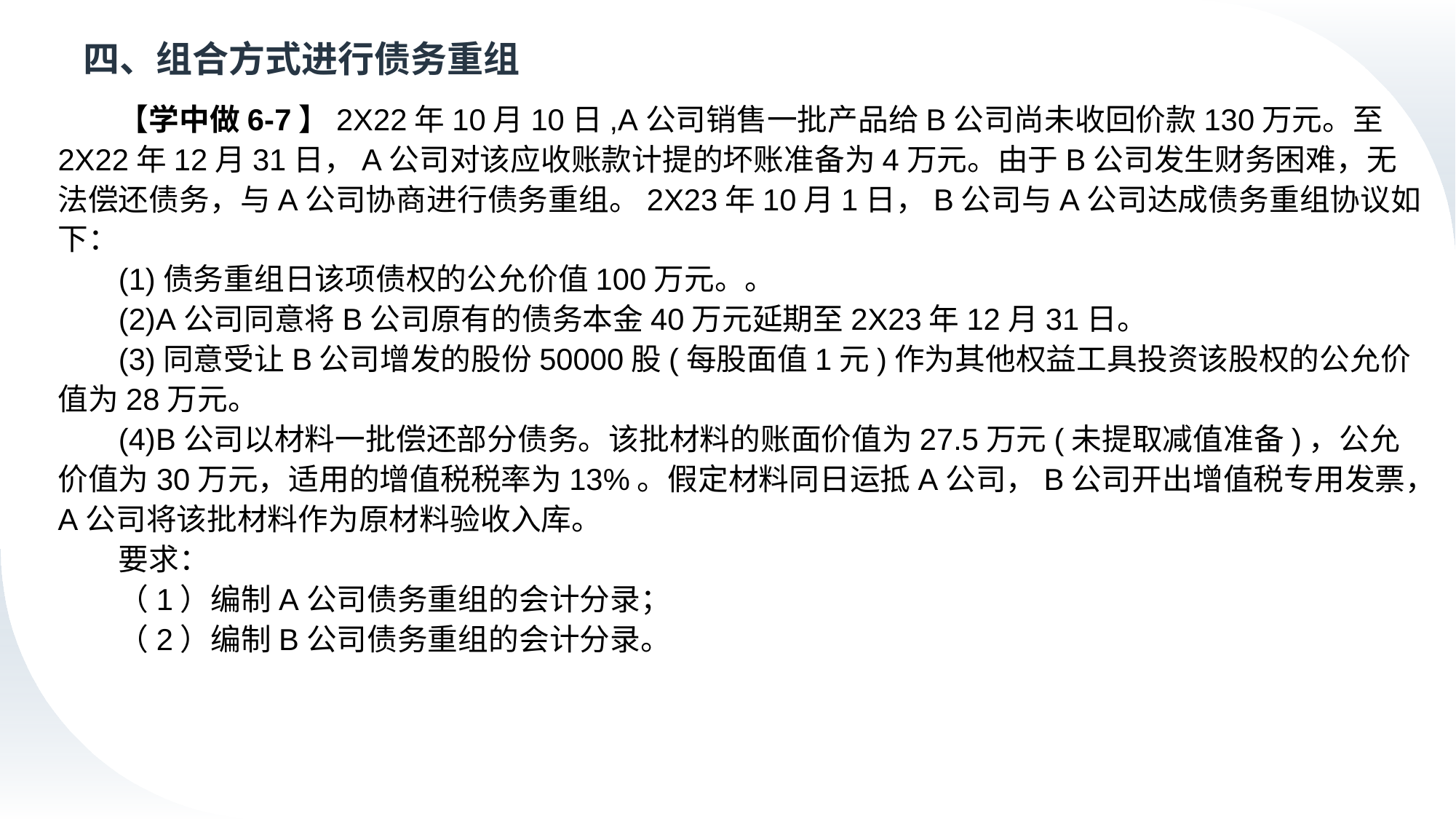

# 四、组合方式进行债务重组
【学中做6-7】2X22年10月10日,A公司销售一批产品给B公司尚未收回价款130万元。至2X22年12月31日，A公司对该应收账款计提的坏账准备为4万元。由于B公司发生财务困难，无法偿还债务，与A公司协商进行债务重组。2X23年10月1日，B公司与A公司达成债务重组协议如下：
(1)债务重组日该项债权的公允价值100万元。。
(2)A公司同意将B公司原有的债务本金40万元延期至2X23年12月31日。
(3)同意受让B公司增发的股份50000股(每股面值1元)作为其他权益工具投资该股权的公允价值为28万元。
(4)B公司以材料一批偿还部分债务。该批材料的账面价值为27.5万元(未提取减值准备)，公允价值为30万元，适用的增值税税率为13%。假定材料同日运抵A公司，B公司开出增值税专用发票，A公司将该批材料作为原材料验收入库。
要求：
（1）编制A公司债务重组的会计分录；
（2）编制B公司债务重组的会计分录。